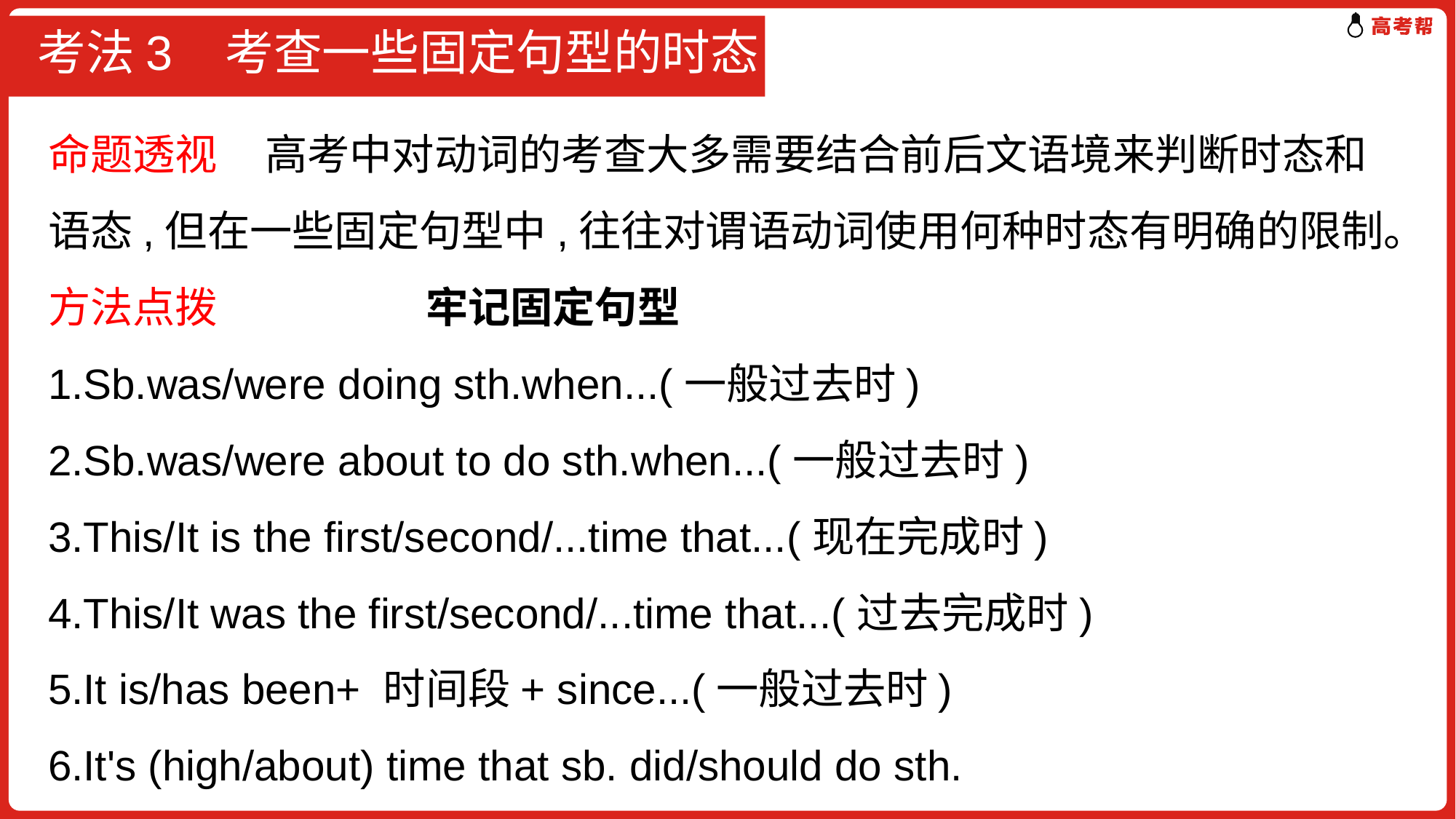

# 考法3   考查一些固定句型的时态
命题透视     高考中对动词的考查大多需要结合前后文语境来判断时态和语态,但在一些固定句型中,往往对谓语动词使用何种时态有明确的限制。
方法点拨                      牢记固定句型
1.Sb.was/were doing sth.when...(一般过去时)
2.Sb.was/were about to do sth.when...(一般过去时)
3.This/It is the first/second/...time that...(现在完成时)
4.This/It was the first/second/...time that...(过去完成时)
5.It is/has been+ 时间段+ since...(一般过去时)
6.It's (high/about) time that sb. did/should do sth.